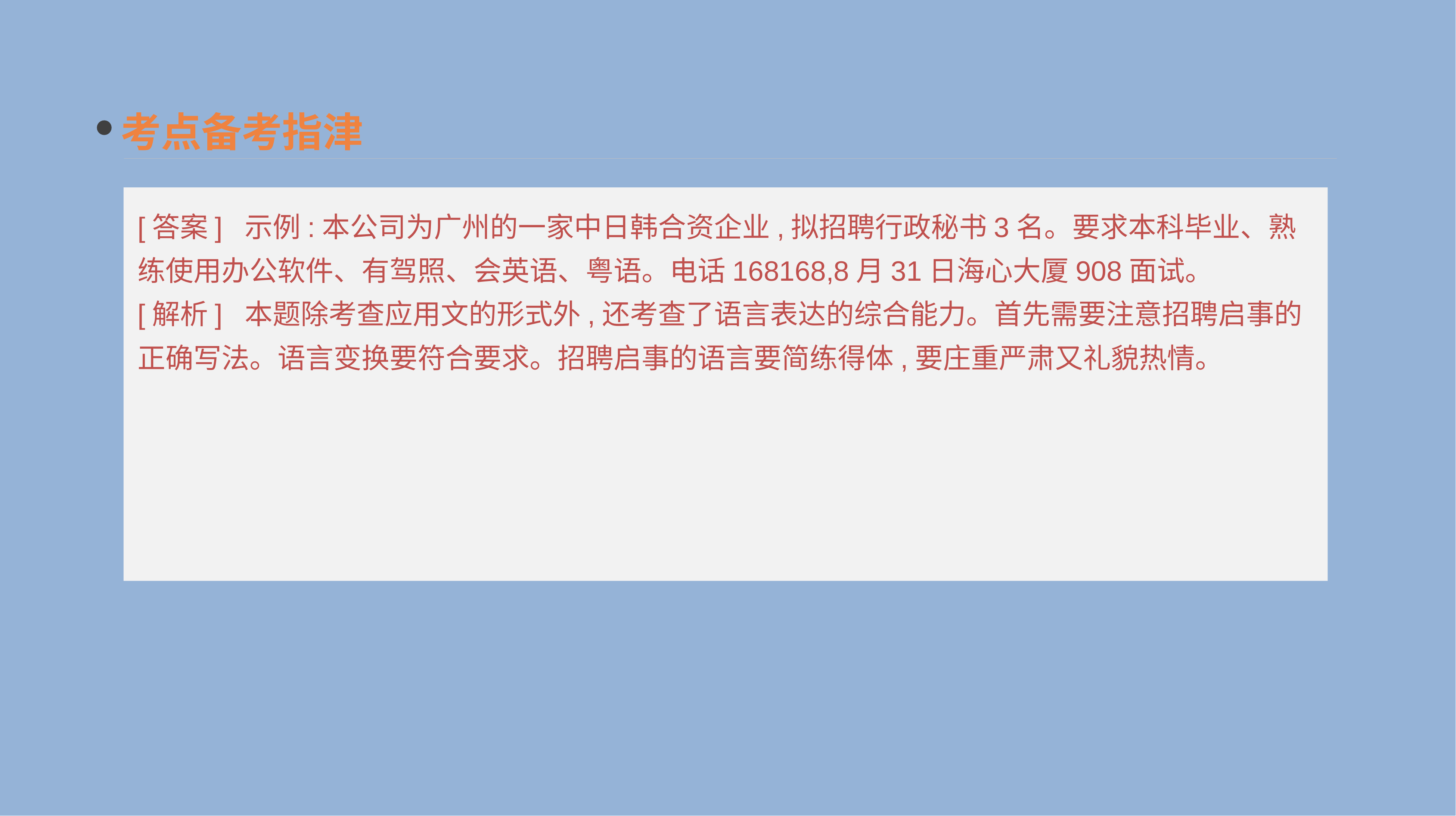

考点备考指津

[答案]  示例:本公司为广州的一家中日韩合资企业,拟招聘行政秘书3名。要求本科毕业、熟练使用办公软件、有驾照、会英语、粤语。电话168168,8月31日海心大厦908面试。
[解析]  本题除考查应用文的形式外,还考查了语言表达的综合能力。首先需要注意招聘启事的正确写法。语言变换要符合要求。招聘启事的语言要简练得体,要庄重严肃又礼貌热情。